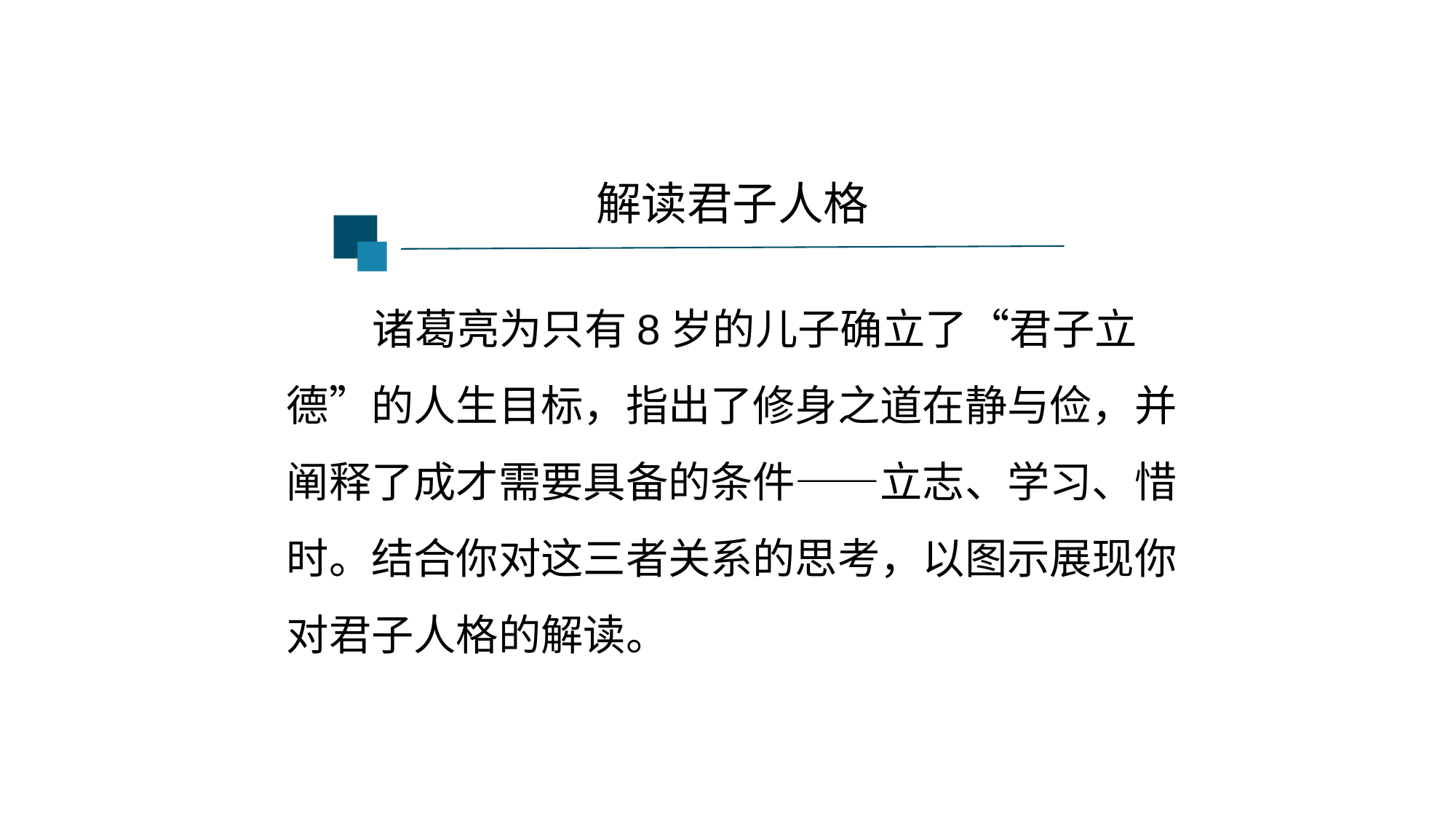

解读君子人格

        诸葛亮为只有8岁的儿子确立了“君子立德”的人生目标，指出了修身之道在静与俭，并阐释了成才需要具备的条件——立志、学习、惜时。结合你对这三者关系的思考，以图示展现你对君子人格的解读。